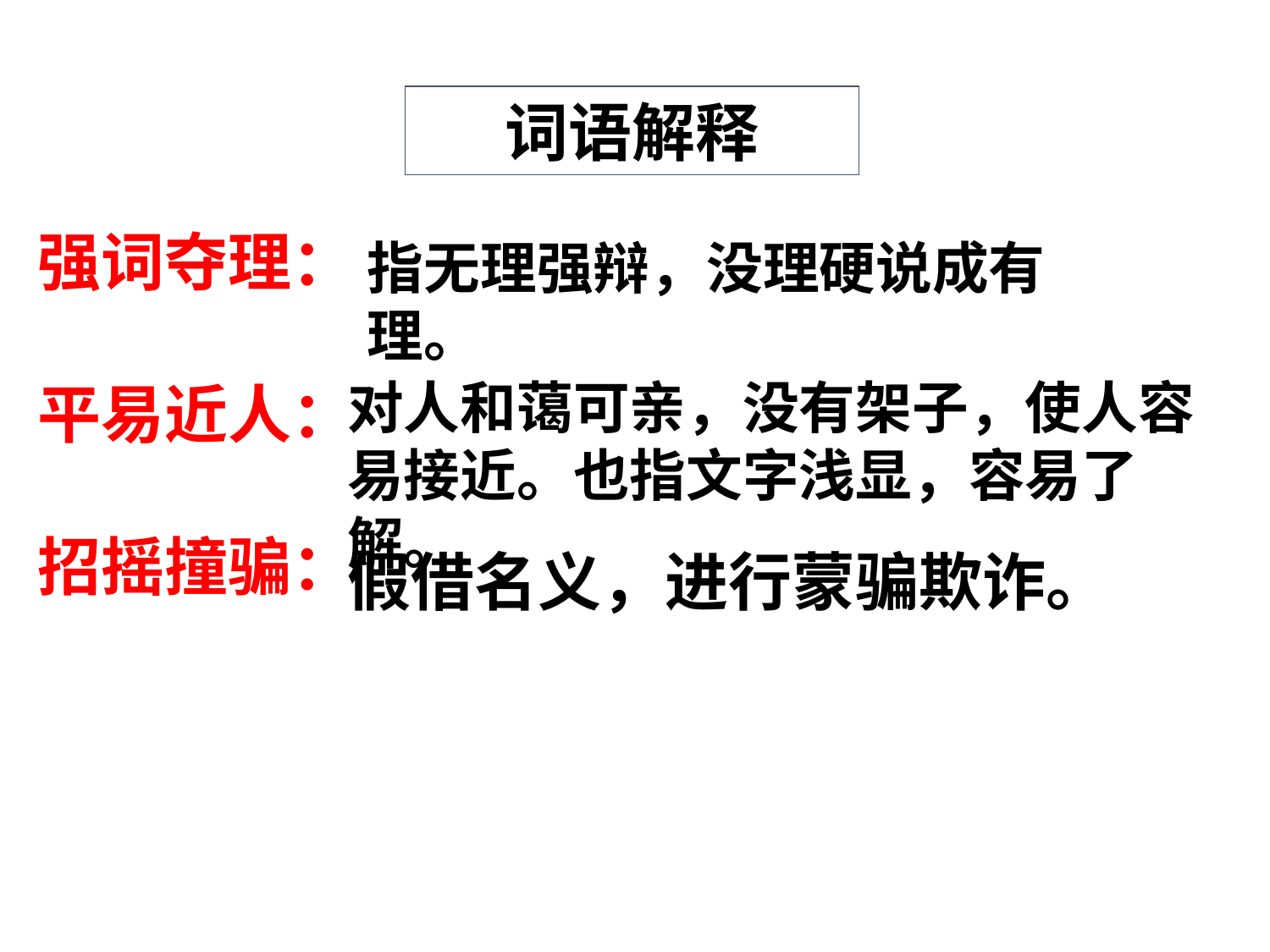

词语解释
强词夺理：

平易近人：

招摇撞骗：
指无理强辩，没理硬说成有理。
对人和蔼可亲，没有架子，使人容易接近。也指文字浅显，容易了解。
假借名义，进行蒙骗欺诈。